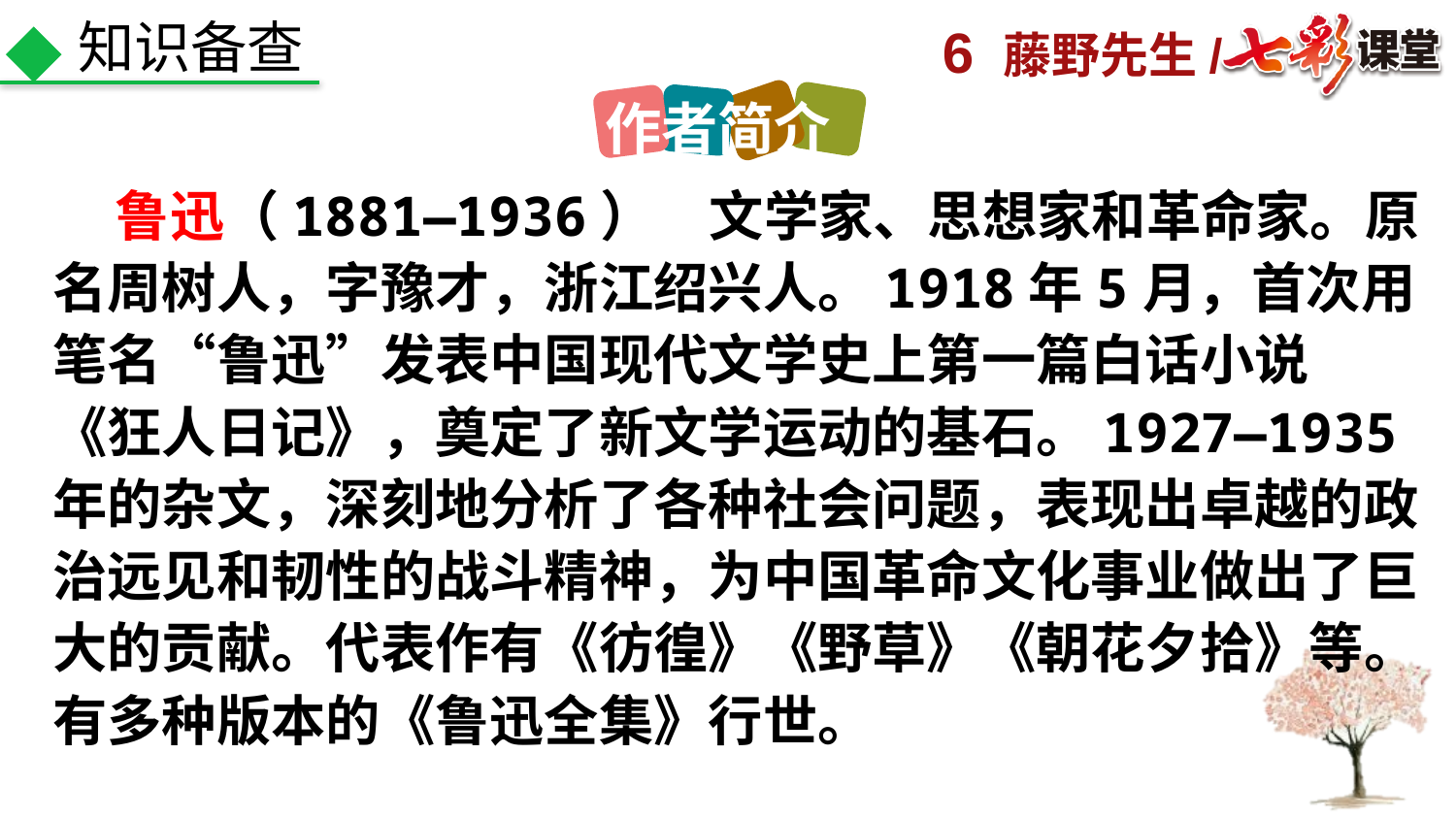

知识备查

作者简介

    鲁迅（1881—1936）　文学家、思想家和革命家。原名周树人，字豫才，浙江绍兴人。1918年5月，首次用笔名“鲁迅”发表中国现代文学史上第一篇白话小说
《狂人日记》，奠定了新文学运动的基石。1927—1935年的杂文，深刻地分析了各种社会问题，表现出卓越的政治远见和韧性的战斗精神，为中国革命文化事业做出了巨大的贡献。代表作有《彷徨》《野草》《朝花夕拾》等。有多种版本的《鲁迅全集》行世。